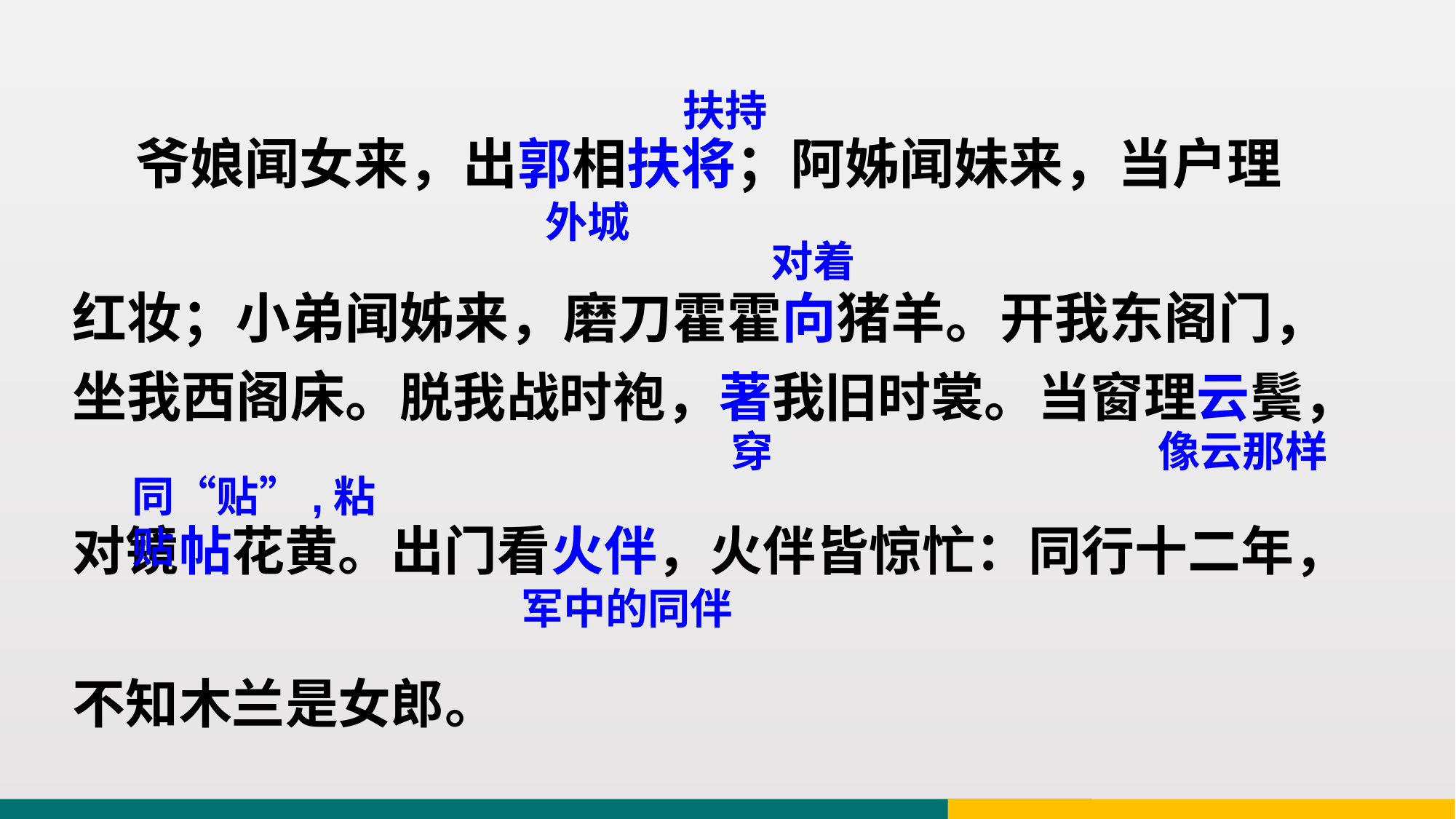

扶持
    爷娘闻女来，出郭相扶将；阿姊闻妹来，当户理

红妆；小弟闻姊来，磨刀霍霍向猪羊。开我东阁门，
坐我西阁床。脱我战时袍，著我旧时裳。当窗理云鬓，

对镜帖花黄。出门看火伴，火伴皆惊忙：同行十二年，

不知木兰是女郎。
外城
对着
像云那样
穿
同“贴”,粘贴
军中的同伴